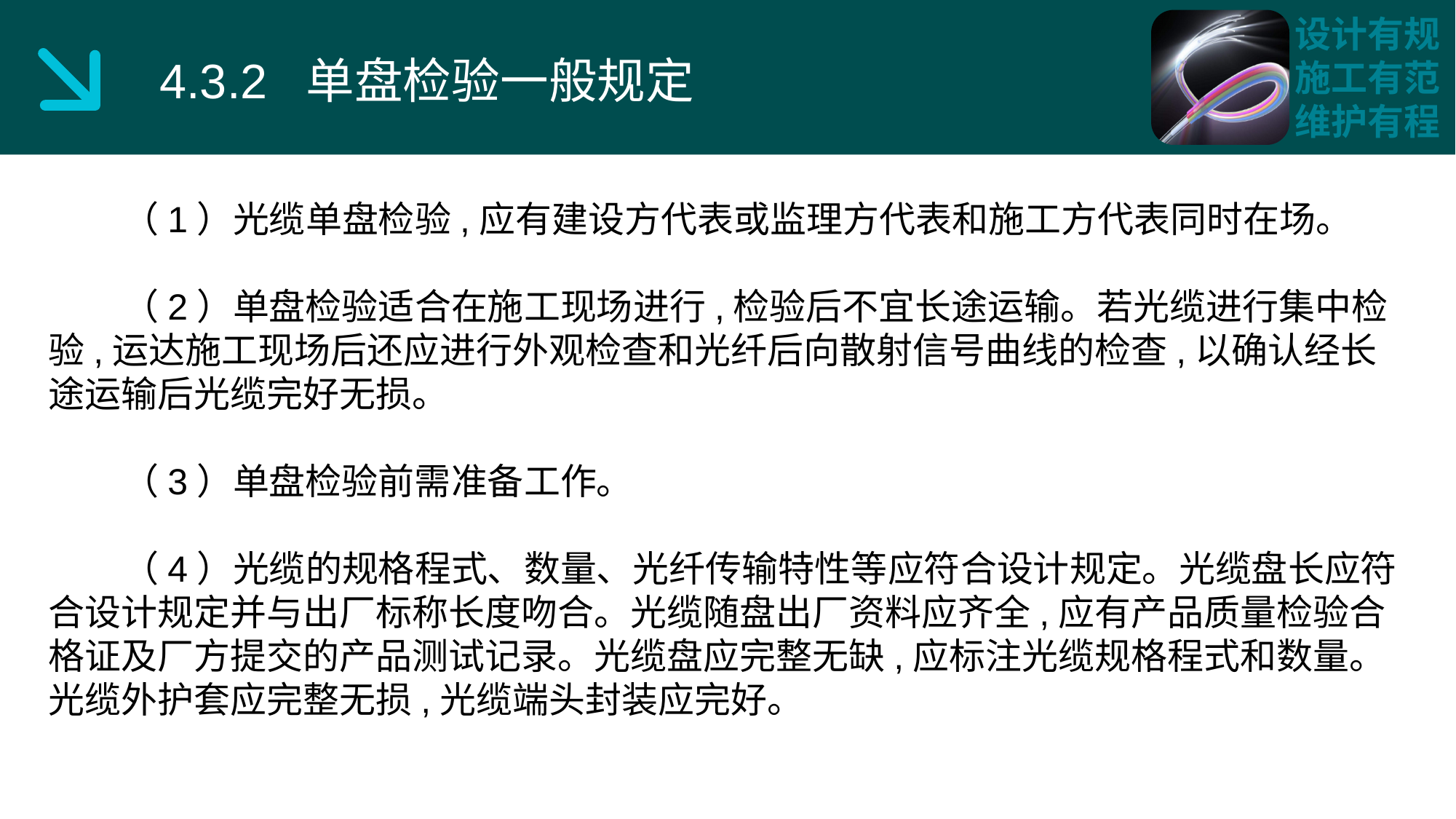

4.3.2  单盘检验一般规定

        （1）光缆单盘检验,应有建设方代表或监理方代表和施工方代表同时在场。

        （2）单盘检验适合在施工现场进行,检验后不宜长途运输。若光缆进行集中检验,运达施工现场后还应进行外观检查和光纤后向散射信号曲线的检查,以确认经长途运输后光缆完好无损。

        （3）单盘检验前需准备工作。

        （4）光缆的规格程式、数量、光纤传输特性等应符合设计规定。光缆盘长应符合设计规定并与出厂标称长度吻合。光缆随盘出厂资料应齐全,应有产品质量检验合格证及厂方提交的产品测试记录。光缆盘应完整无缺,应标注光缆规格程式和数量。光缆外护套应完整无损,光缆端头封装应完好。